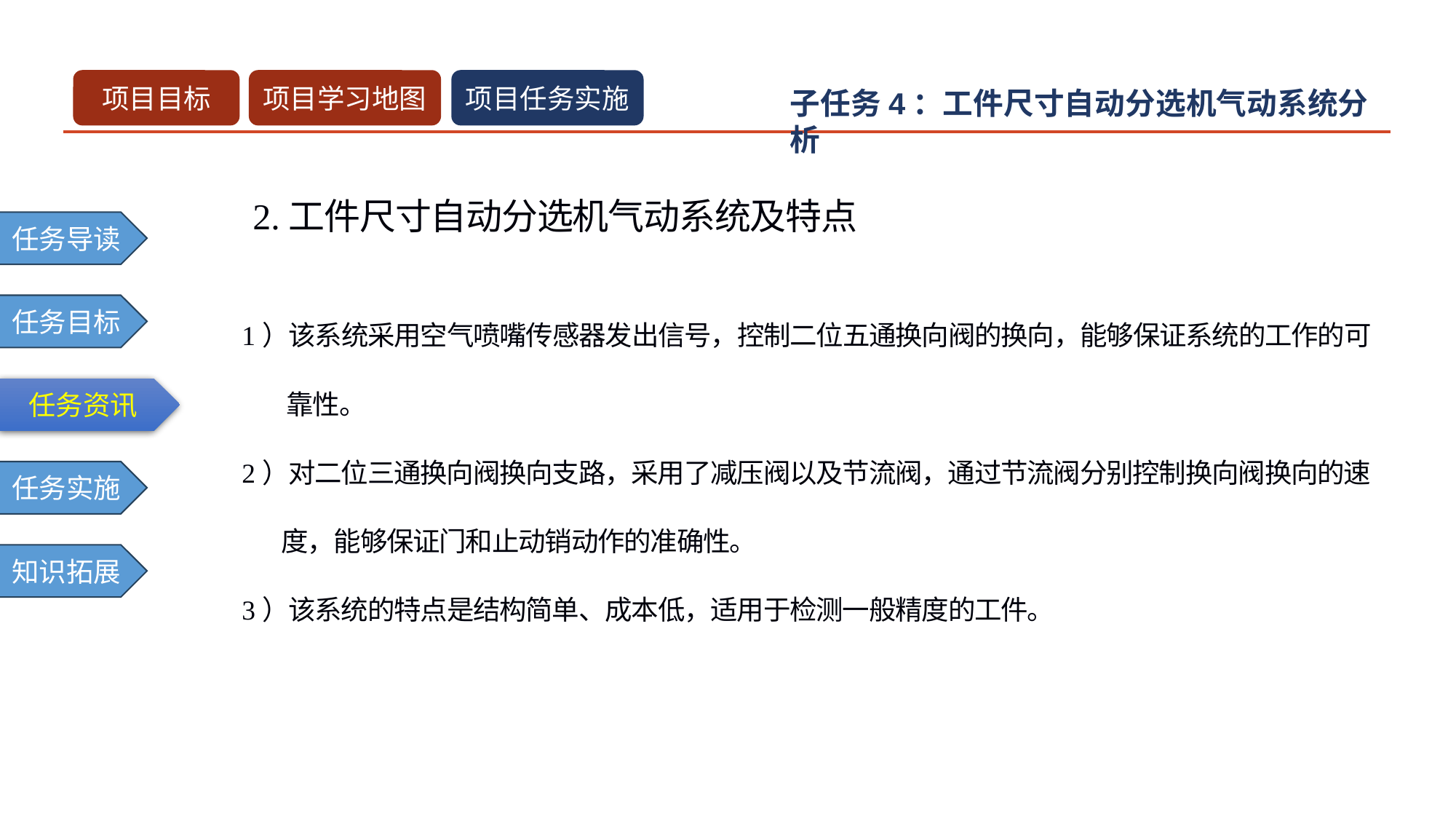

2.工件尺寸自动分选机气动系统及特点
1）该系统采用空气喷嘴传感器发出信号，控制二位五通换向阀的换向，能够保证系统的工作的可
       靠性。
2）对二位三通换向阀换向支路，采用了减压阀以及节流阀，通过节流阀分别控制换向阀换向的速
      度，能够保证门和止动销动作的准确性。
3）该系统的特点是结构简单、成本低，适用于检测一般精度的工件。